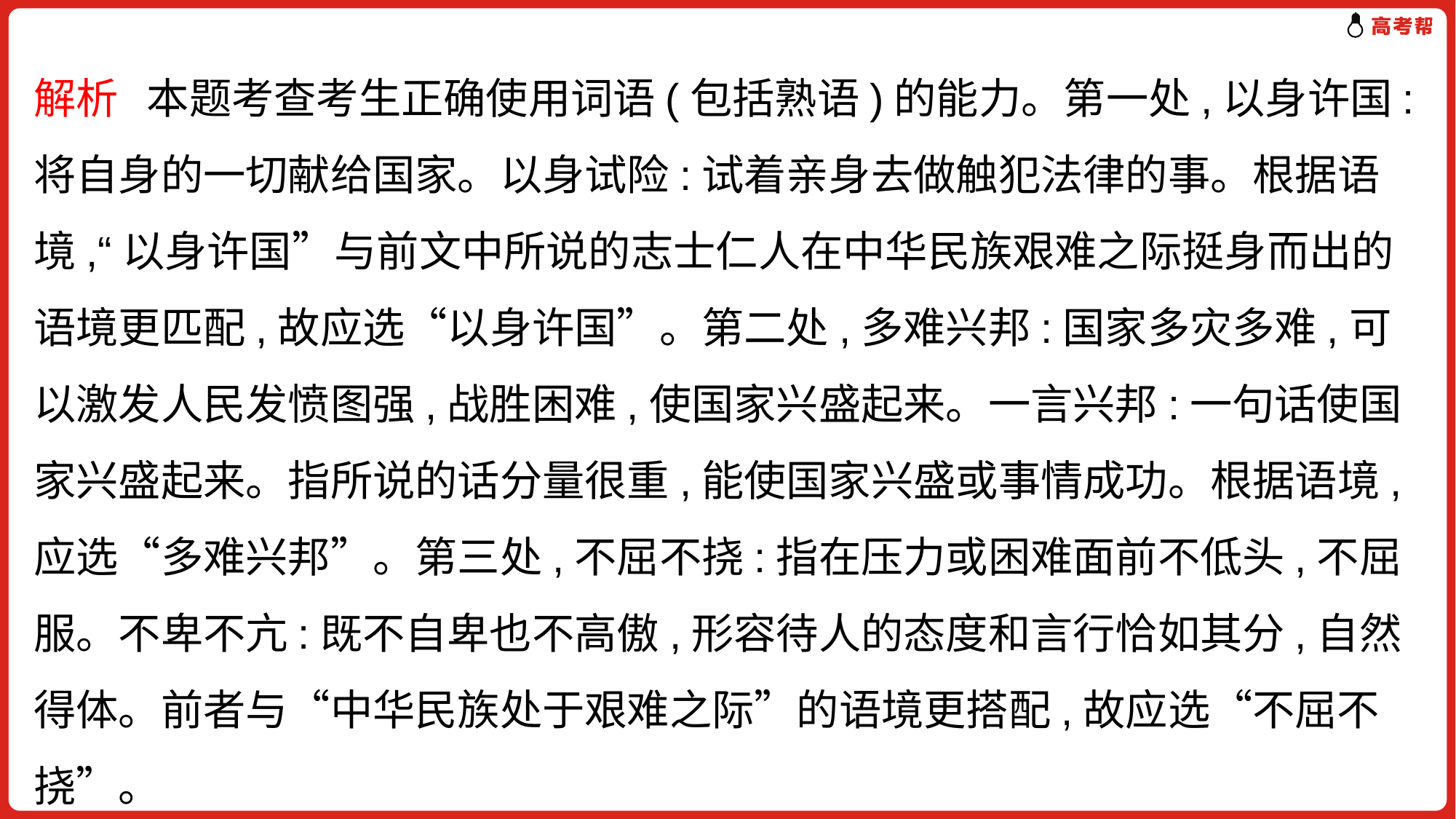

解析   本题考查考生正确使用词语(包括熟语)的能力。第一处,以身许国:将自身的一切献给国家。以身试险:试着亲身去做触犯法律的事。根据语境,“以身许国”与前文中所说的志士仁人在中华民族艰难之际挺身而出的语境更匹配,故应选“以身许国”。第二处,多难兴邦:国家多灾多难,可以激发人民发愤图强,战胜困难,使国家兴盛起来。一言兴邦:一句话使国家兴盛起来。指所说的话分量很重,能使国家兴盛或事情成功。根据语境,应选“多难兴邦”。第三处,不屈不挠:指在压力或困难面前不低头,不屈服。不卑不亢:既不自卑也不高傲,形容待人的态度和言行恰如其分,自然得体。前者与“中华民族处于艰难之际”的语境更搭配,故应选“不屈不挠”。
答案    A